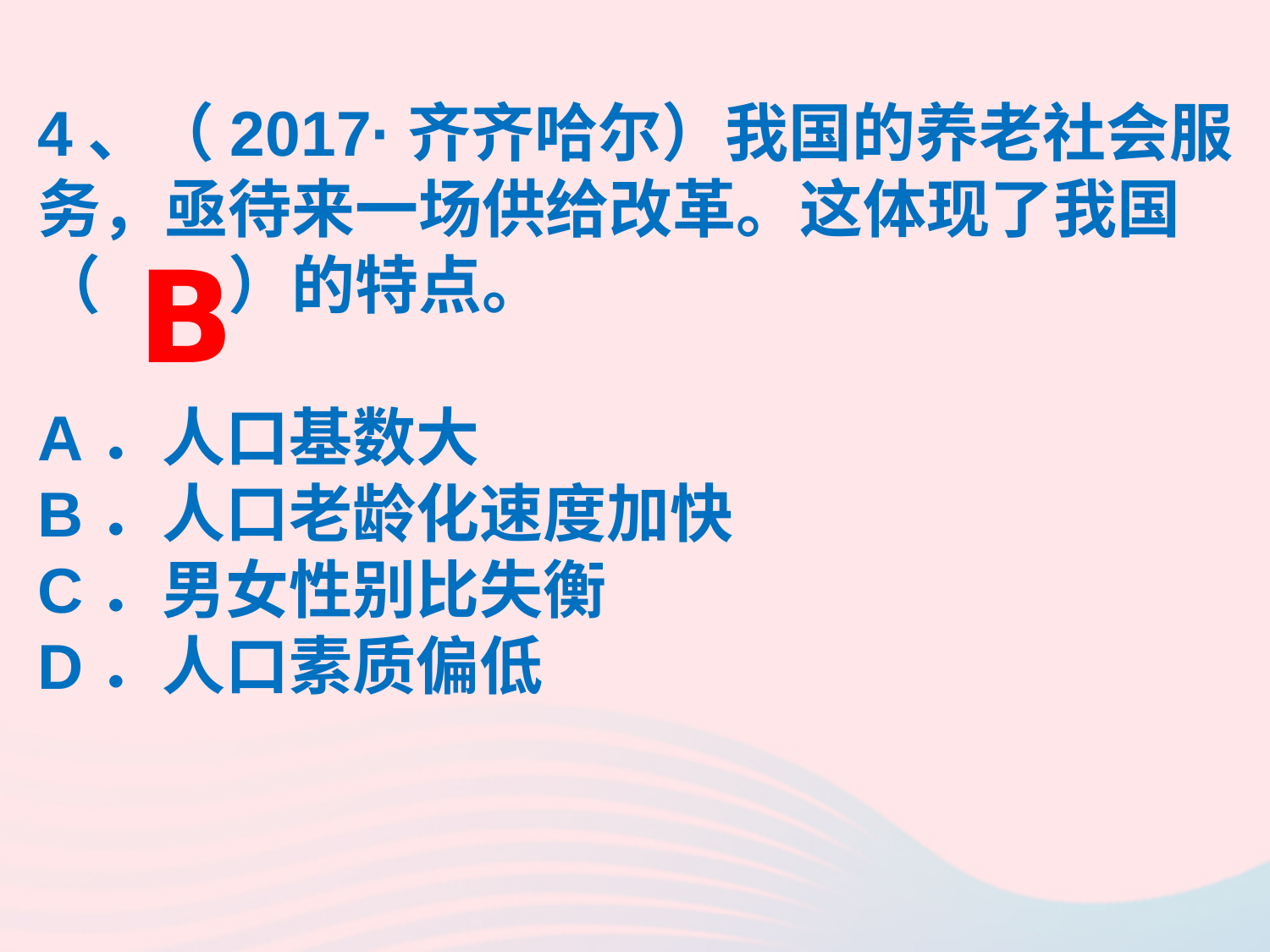

4、（2017·齐齐哈尔）我国的养老社会服务，亟待来一场供给改革。这体现了我国（　　）的特点。

A．人口基数大
B．人口老龄化速度加快
C．男女性别比失衡
D．人口素质偏低
B